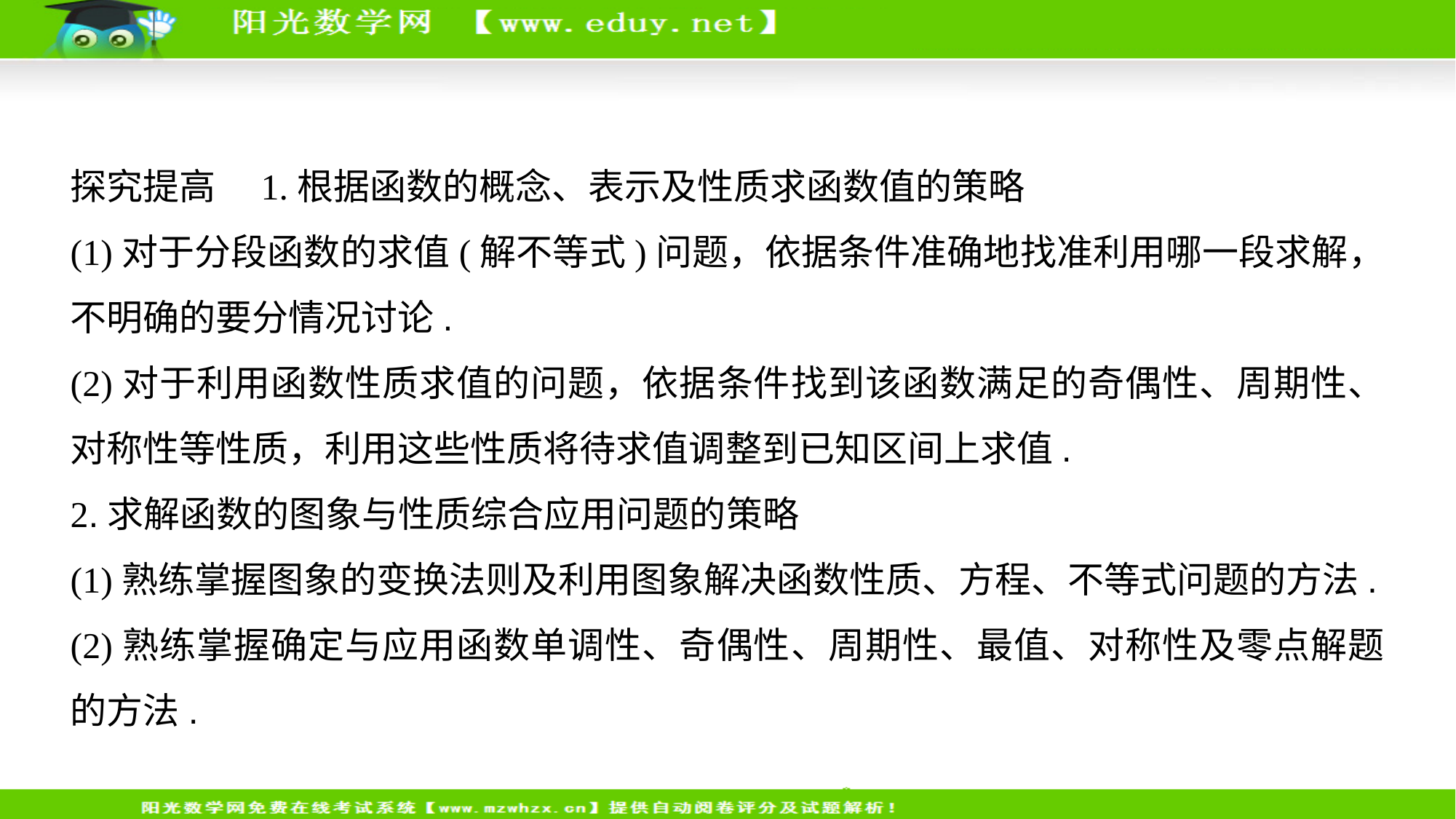

探究提高　1.根据函数的概念、表示及性质求函数值的策略
(1)对于分段函数的求值(解不等式)问题，依据条件准确地找准利用哪一段求解，不明确的要分情况讨论.
(2)对于利用函数性质求值的问题，依据条件找到该函数满足的奇偶性、周期性、对称性等性质，利用这些性质将待求值调整到已知区间上求值.
2.求解函数的图象与性质综合应用问题的策略
(1)熟练掌握图象的变换法则及利用图象解决函数性质、方程、不等式问题的方法.
(2)熟练掌握确定与应用函数单调性、奇偶性、周期性、最值、对称性及零点解题的方法.